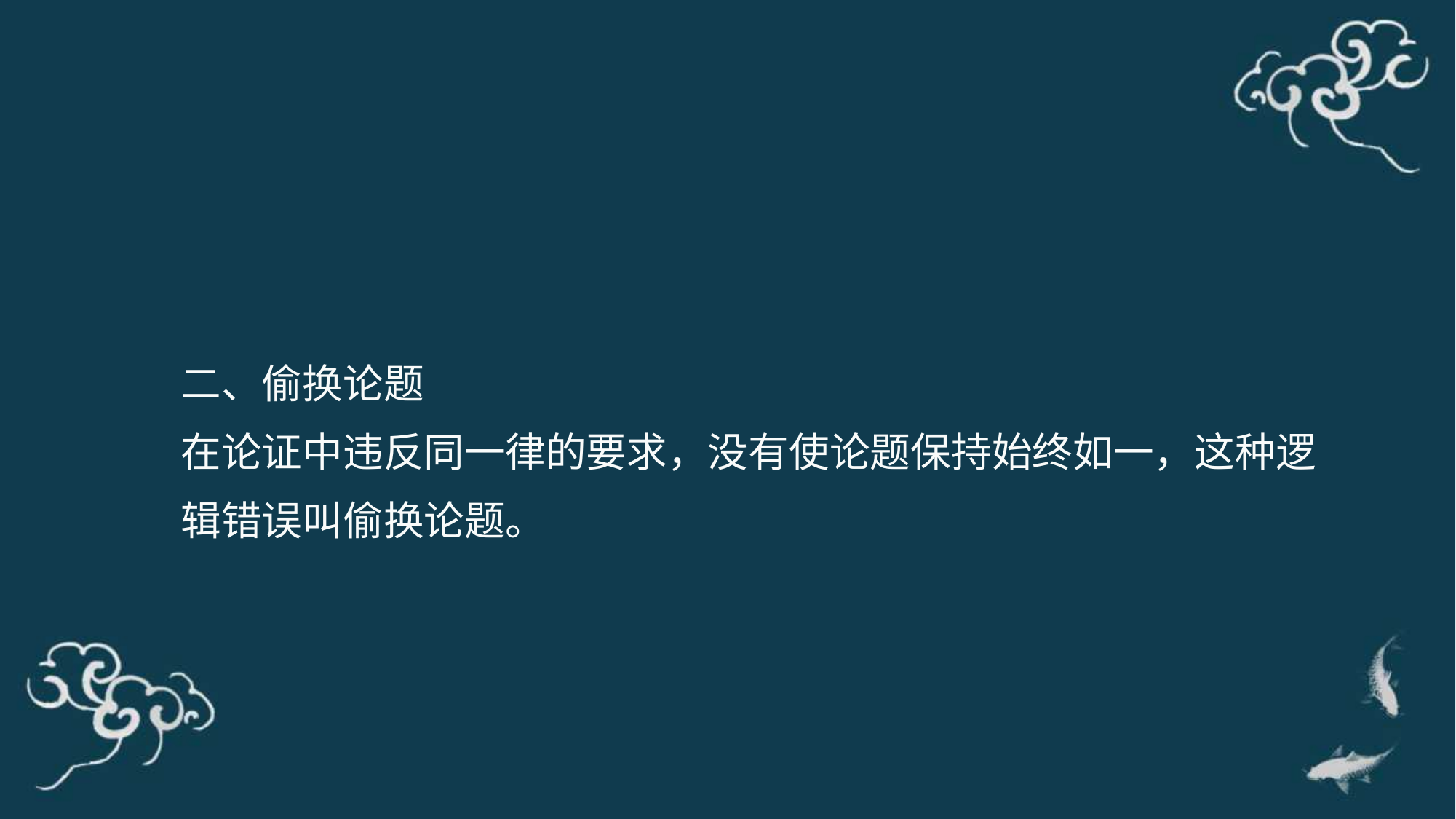

二、偷换论题
在论证中违反同一律的要求，没有使论题保持始终如一，这种逻辑错误叫偷换论题。